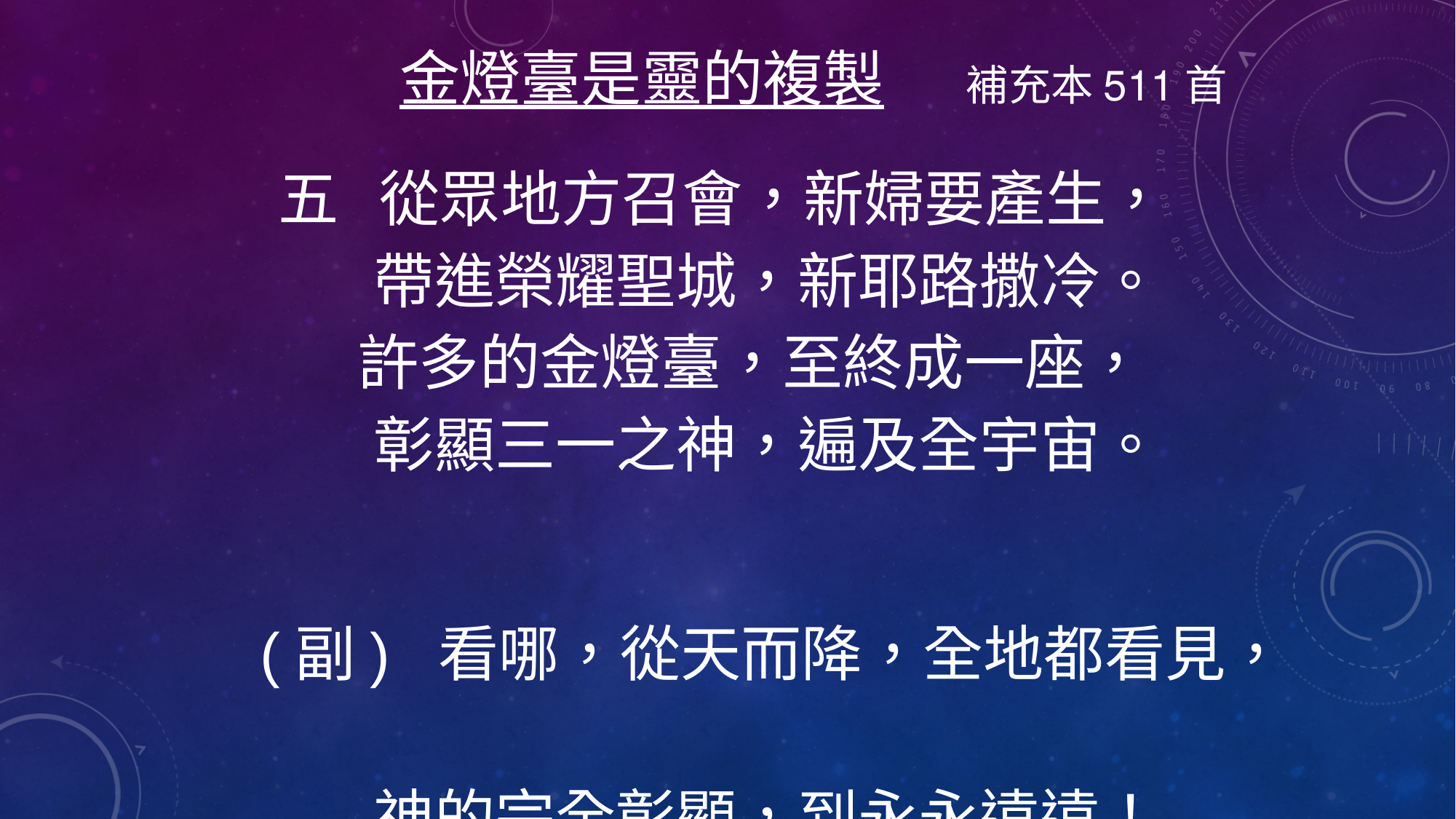

金燈臺是靈的複製      補充本511首
    五   從眾地方召會，新婦要產生，
           帶進榮耀聖城，新耶路撒冷。
           許多的金燈臺，至終成一座，
           彰顯三一之神，遍及全宇宙。

   (副)  看哪，從天而降，全地都看見，
           神的完全彰顯，到永永遠遠！